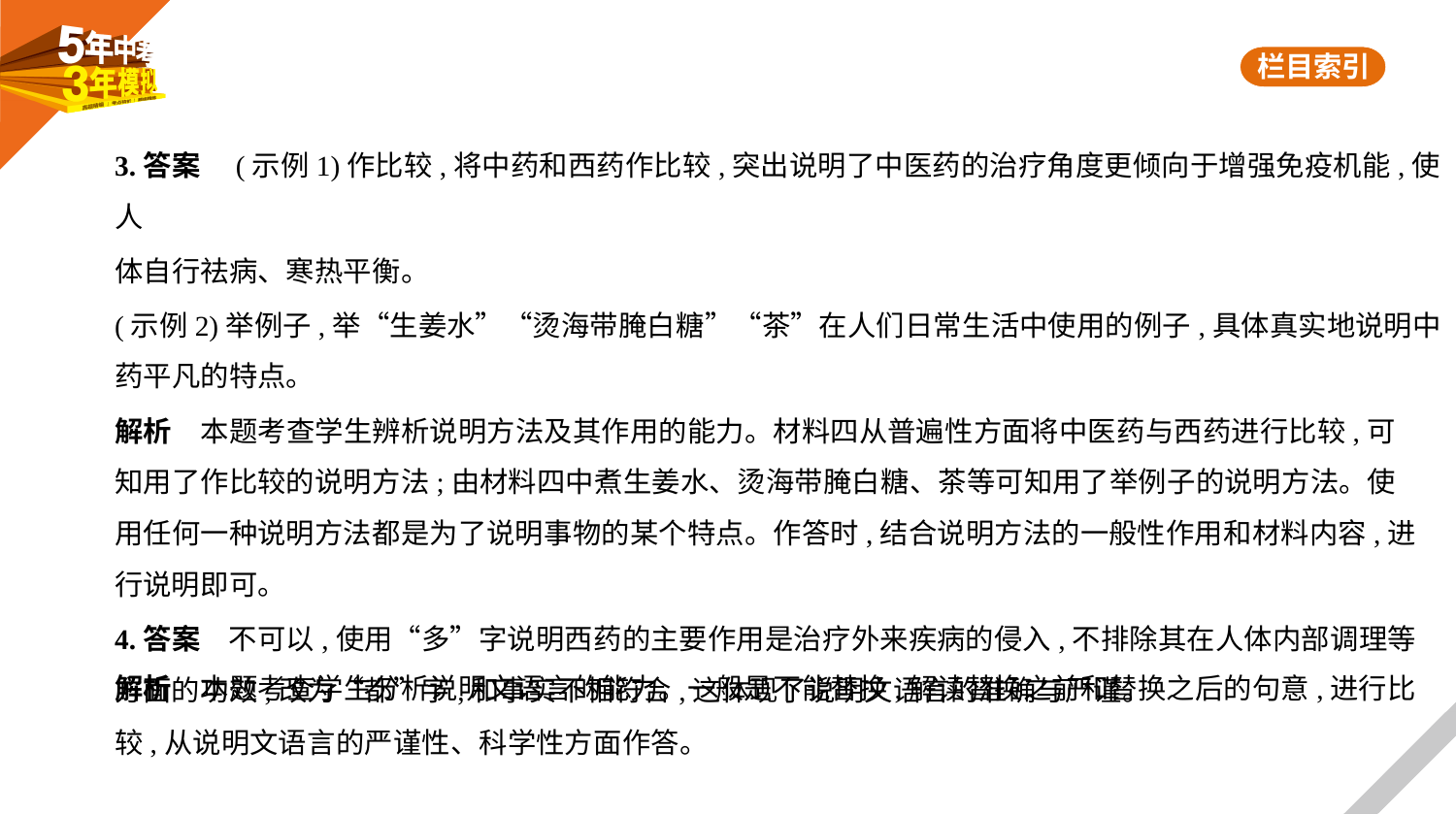

3.答案　(示例1)作比较,将中药和西药作比较,突出说明了中医药的治疗角度更倾向于增强免疫机能,使人
体自行祛病、寒热平衡。
(示例2)举例子,举“生姜水”“烫海带腌白糖”“茶”在人们日常生活中使用的例子,具体真实地说明中
药平凡的特点。
解析　本题考查学生辨析说明方法及其作用的能力。材料四从普遍性方面将中医药与西药进行比较,可
知用了作比较的说明方法;由材料四中煮生姜水、烫海带腌白糖、茶等可知用了举例子的说明方法。使
用任何一种说明方法都是为了说明事物的某个特点。作答时,结合说明方法的一般性作用和材料内容,进
行说明即可。
4.答案　不可以,使用“多”字说明西药的主要作用是治疗外来疾病的侵入,不排除其在人体内部调理等
方面的功效,改为“都”字,和事实不相符合,这体现了说明文语言的准确与严谨。
解析　本题考查学生分析说明文语言的能力。一般是不能替换,解读替换之前和替换之后的句意,进行比
较,从说明文语言的严谨性、科学性方面作答。